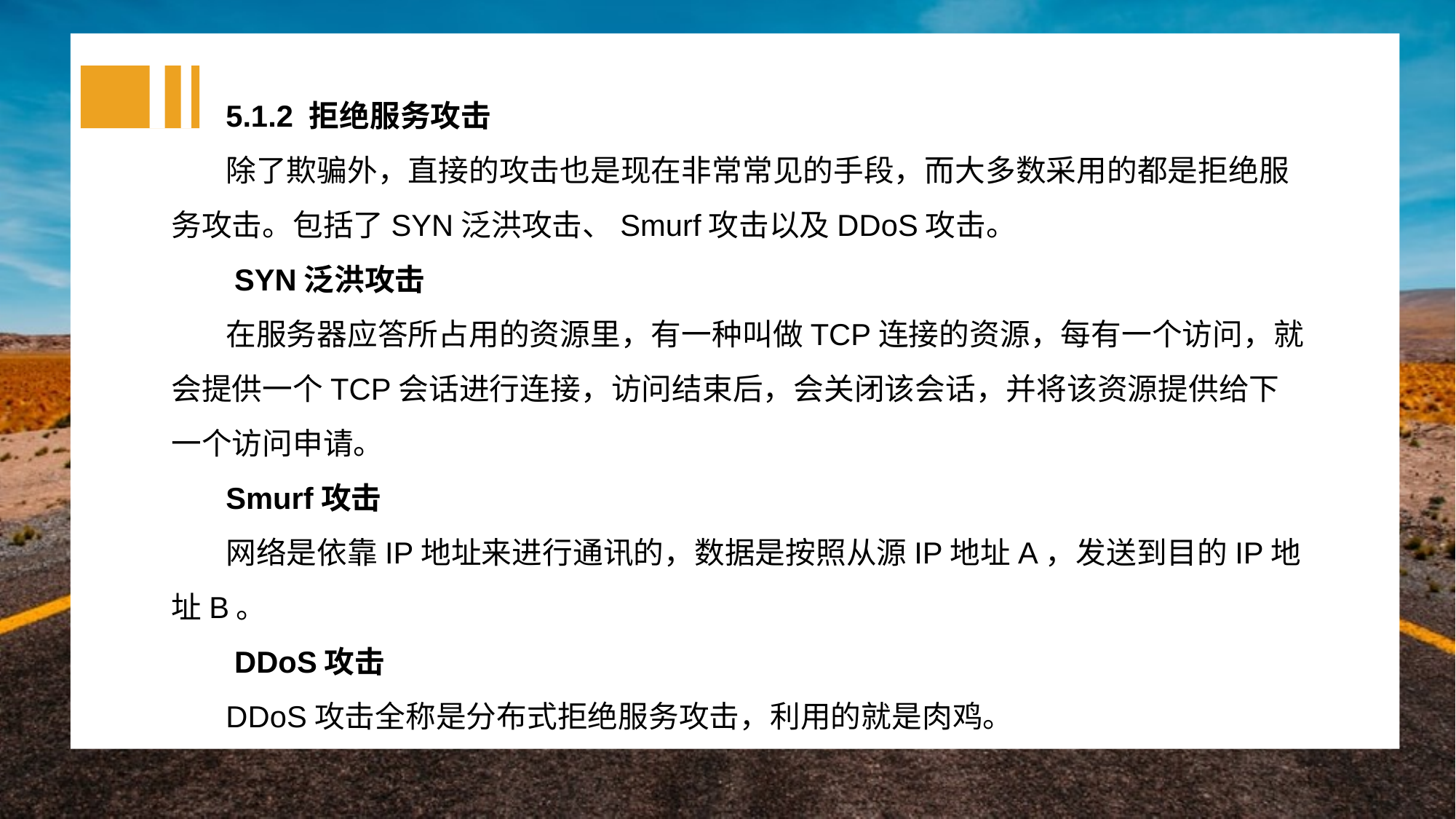

5.1.2 拒绝服务攻击
除了欺骗外，直接的攻击也是现在非常常见的手段，而大多数采用的都是拒绝服务攻击。包括了SYN泛洪攻击、Smurf攻击以及DDoS攻击。
 SYN泛洪攻击
在服务器应答所占用的资源里，有一种叫做TCP连接的资源，每有一个访问，就会提供一个TCP会话进行连接，访问结束后，会关闭该会话，并将该资源提供给下一个访问申请。
Smurf攻击
网络是依靠IP地址来进行通讯的，数据是按照从源IP地址A，发送到目的IP地址B。
 DDoS攻击
DDoS攻击全称是分布式拒绝服务攻击，利用的就是肉鸡。